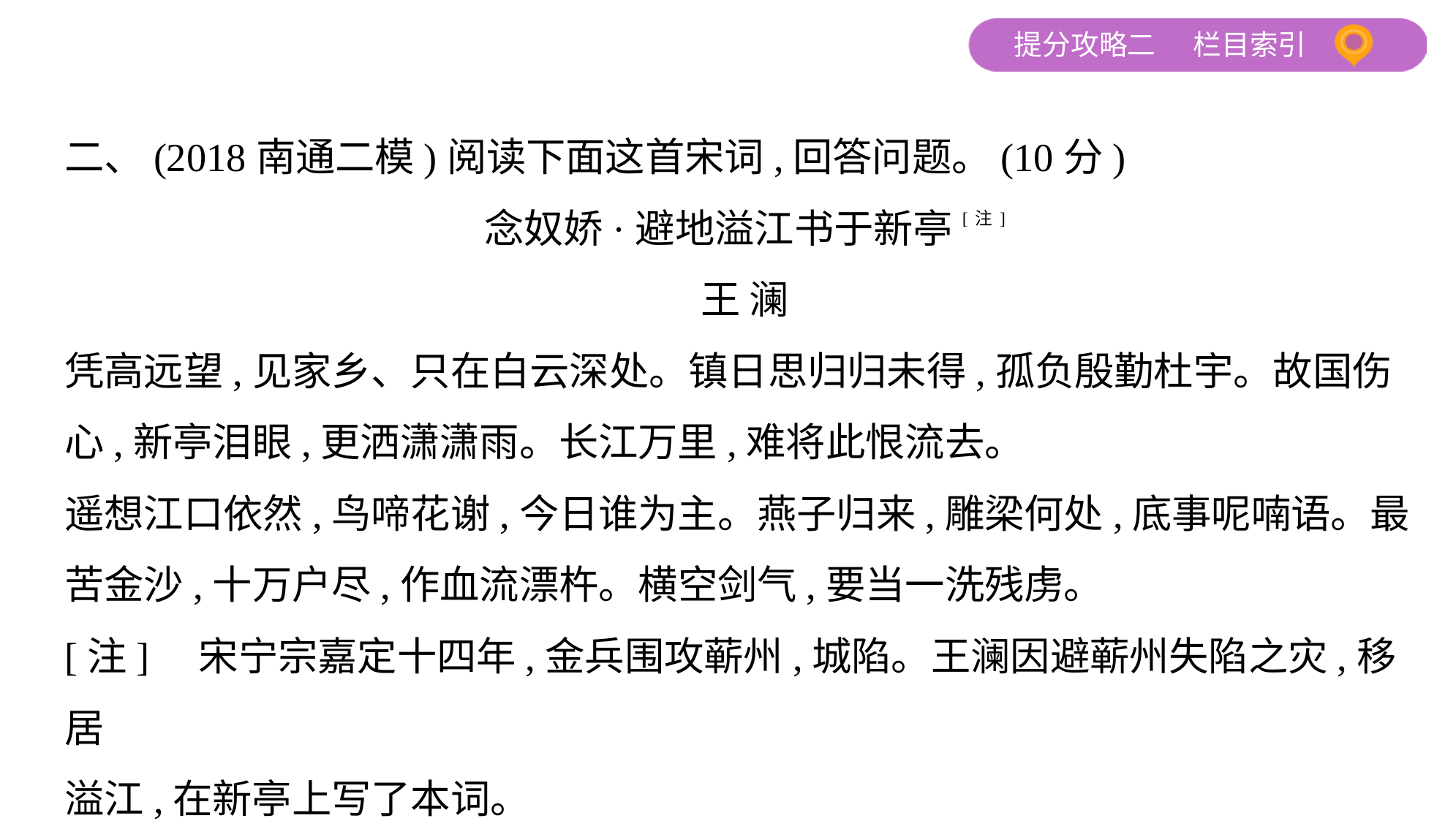

二、(2018南通二模)阅读下面这首宋词,回答问题。(10分)
念奴娇·避地溢江书于新亭[注]
王 澜
凭高远望,见家乡、只在白云深处。镇日思归归未得,孤负殷勤杜宇。故国伤
心,新亭泪眼,更洒潇潇雨。长江万里,难将此恨流去。
遥想江口依然,鸟啼花谢,今日谁为主。燕子归来,雕梁何处,底事呢喃语。最
苦金沙,十万户尽,作血流漂杵。横空剑气,要当一洗残虏。
[注]　宋宁宗嘉定十四年,金兵围攻蕲州,城陷。王澜因避蕲州失陷之灾,移居
溢江,在新亭上写了本词。